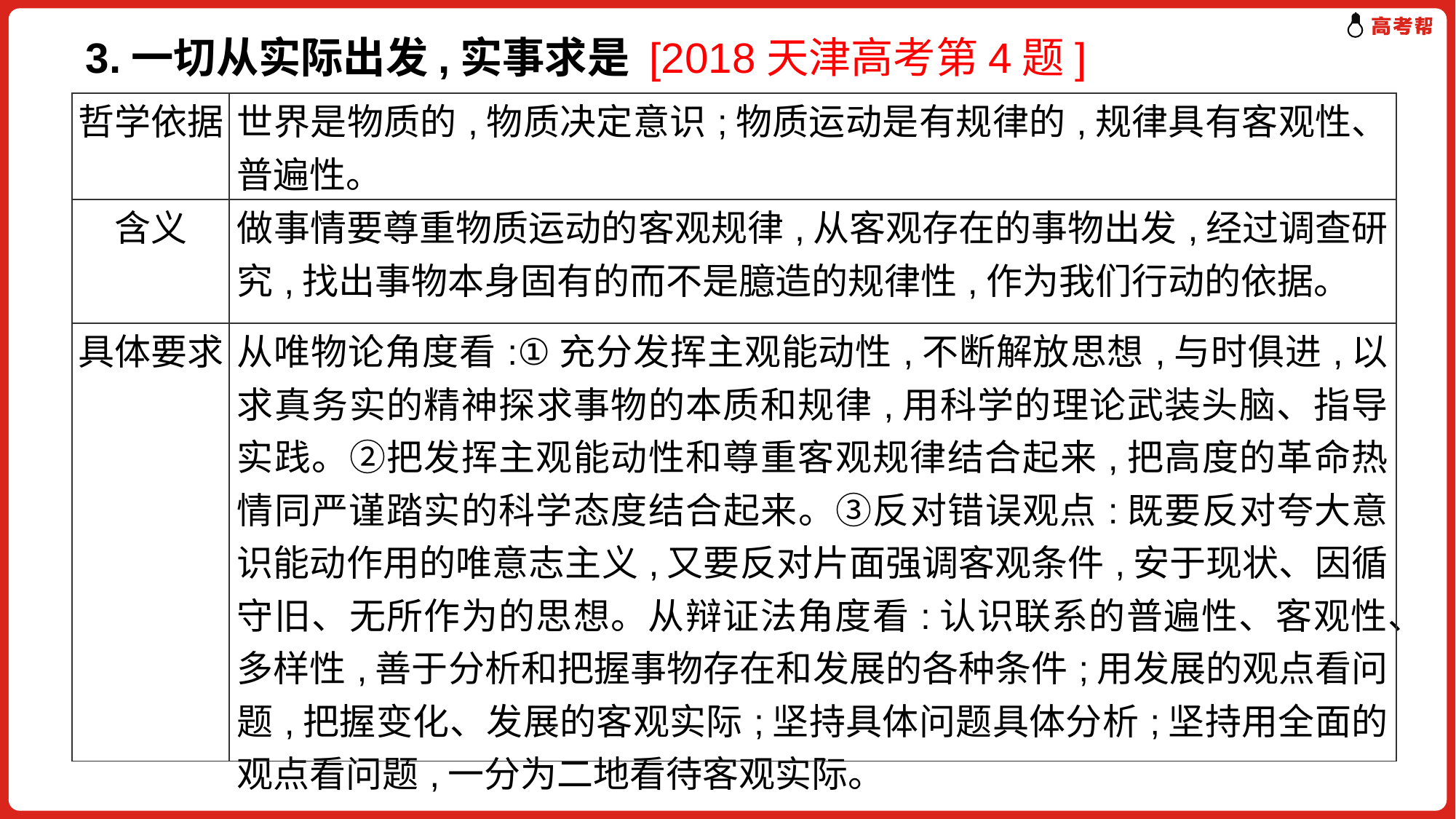

3.一切从实际出发,实事求是 [2018天津高考第4题]
| 哲学依据 | 世界是物质的,物质决定意识;物质运动是有规律的,规律具有客观性、普遍性。 |
| --- | --- |
| 含义 | 做事情要尊重物质运动的客观规律,从客观存在的事物出发,经过调查研究,找出事物本身固有的而不是臆造的规律性,作为我们行动的依据。 |
| 具体要求 | 从唯物论角度看:①充分发挥主观能动性,不断解放思想,与时俱进,以求真务实的精神探求事物的本质和规律,用科学的理论武装头脑、指导实践。②把发挥主观能动性和尊重客观规律结合起来,把高度的革命热情同严谨踏实的科学态度结合起来。③反对错误观点:既要反对夸大意识能动作用的唯意志主义,又要反对片面强调客观条件,安于现状、因循守旧、无所作为的思想。从辩证法角度看:认识联系的普遍性、客观性、多样性,善于分析和把握事物存在和发展的各种条件;用发展的观点看问题,把握变化、发展的客观实际;坚持具体问题具体分析;坚持用全面的观点看问题,一分为二地看待客观实际。 |